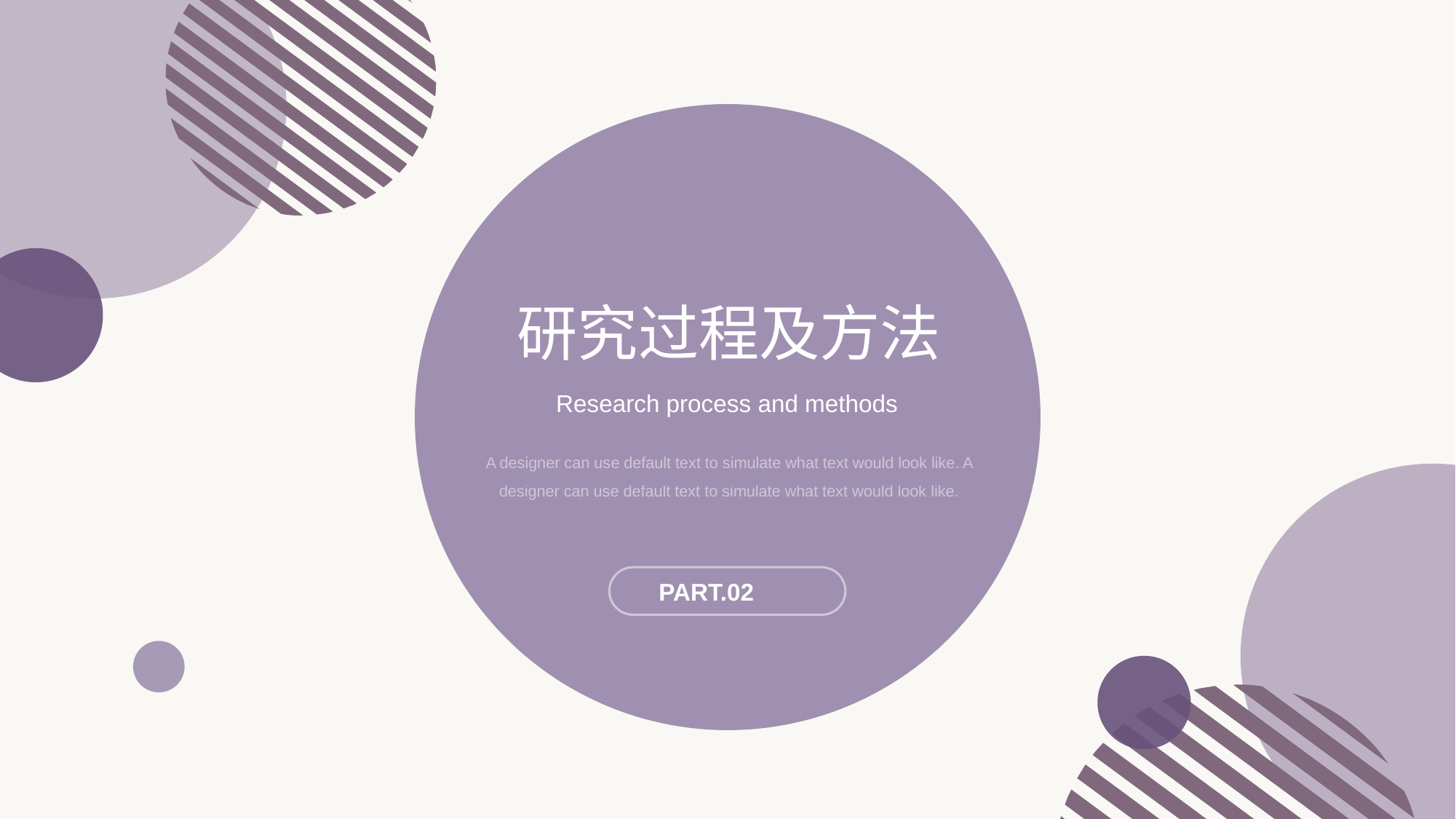

研究过程及方法
Research process and methods
A designer can use default text to simulate what text would look like. A designer can use default text to simulate what text would look like.

PART.02